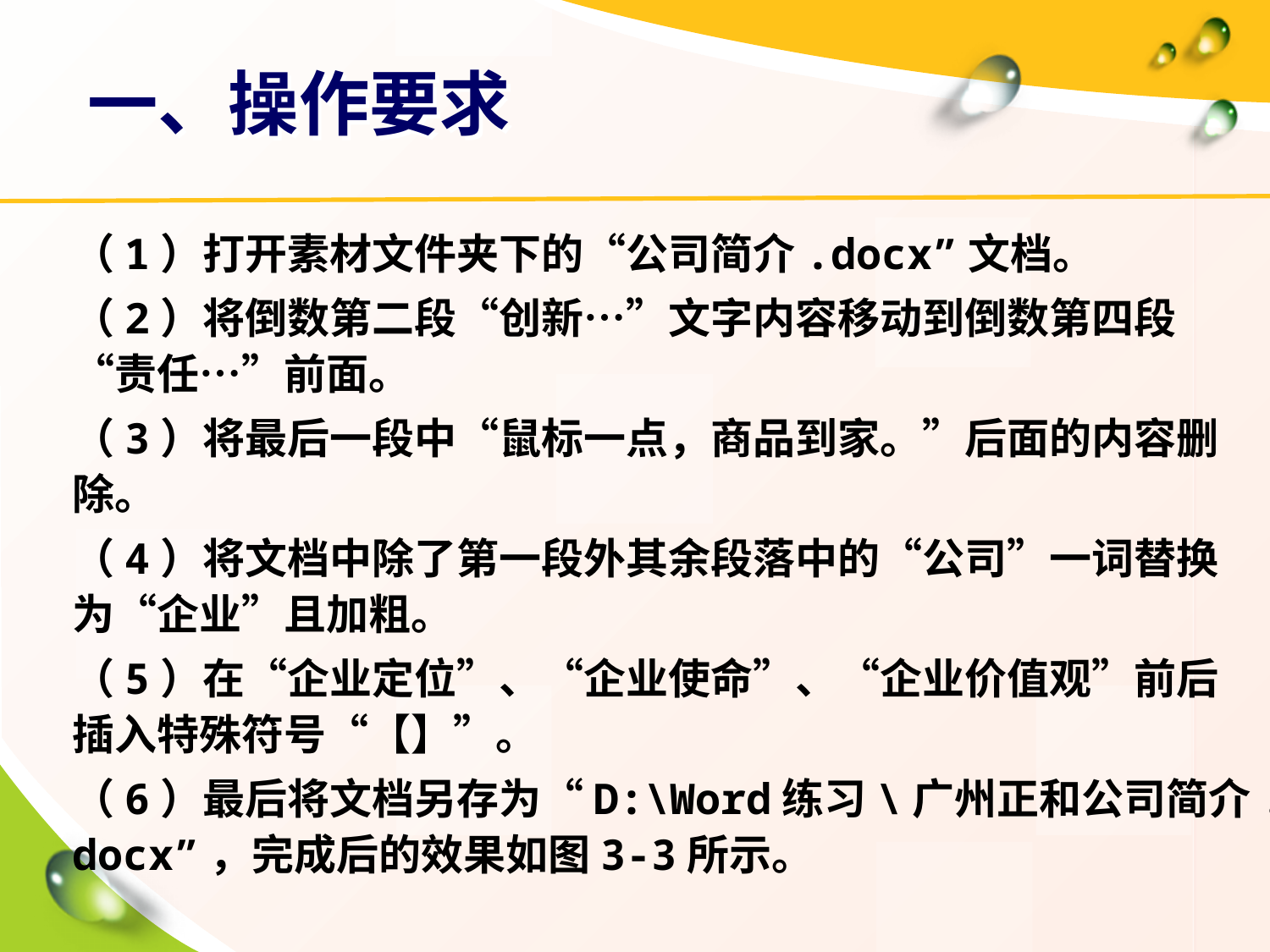

一、操作要求
（1）打开素材文件夹下的“公司简介.docx”文档。
（2）将倒数第二段“创新…”文字内容移动到倒数第四段“责任…”前面。
（3）将最后一段中“鼠标一点，商品到家。”后面的内容删除。
（4）将文档中除了第一段外其余段落中的“公司”一词替换为“企业”且加粗。
（5）在“企业定位”、“企业使命”、“企业价值观”前后插入特殊符号“【】”。
（6）最后将文档另存为“D:\Word练习\广州正和公司简介.docx”，完成后的效果如图3-3所示。